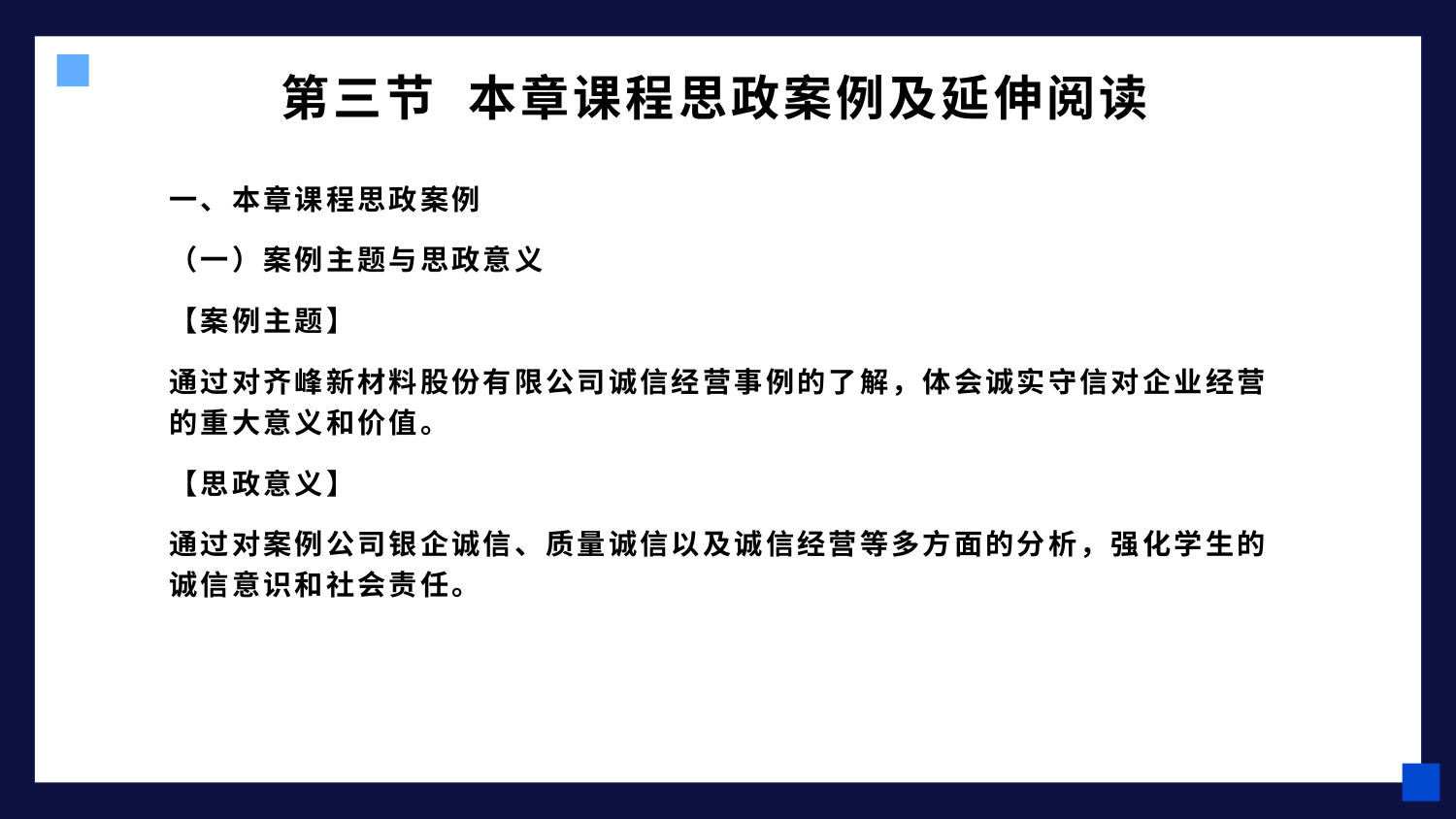

# 第三节  本章课程思政案例及延伸阅读
一、本章课程思政案例
（一）案例主题与思政意义
【案例主题】
通过对齐峰新材料股份有限公司诚信经营事例的了解，体会诚实守信对企业经营的重大意义和价值。
【思政意义】
通过对案例公司银企诚信、质量诚信以及诚信经营等多方面的分析，强化学生的诚信意识和社会责任。